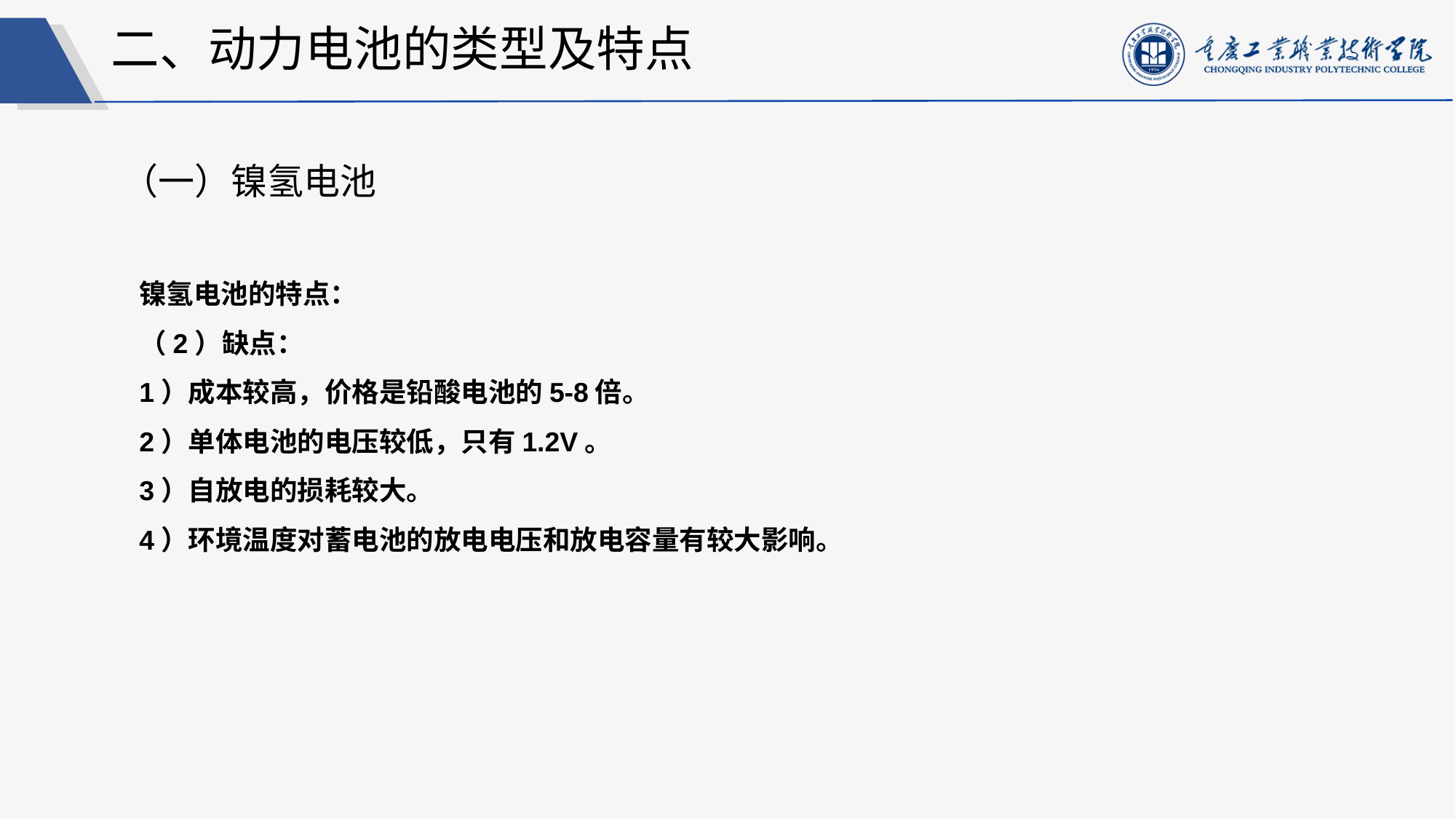

二、动力电池的类型及特点
（一）镍氢电池
镍氢电池的特点：
（2）缺点：
1）成本较高，价格是铅酸电池的5-8倍。
2）单体电池的电压较低，只有1.2V。
3）自放电的损耗较大。
4）环境温度对蓄电池的放电电压和放电容量有较大影响。